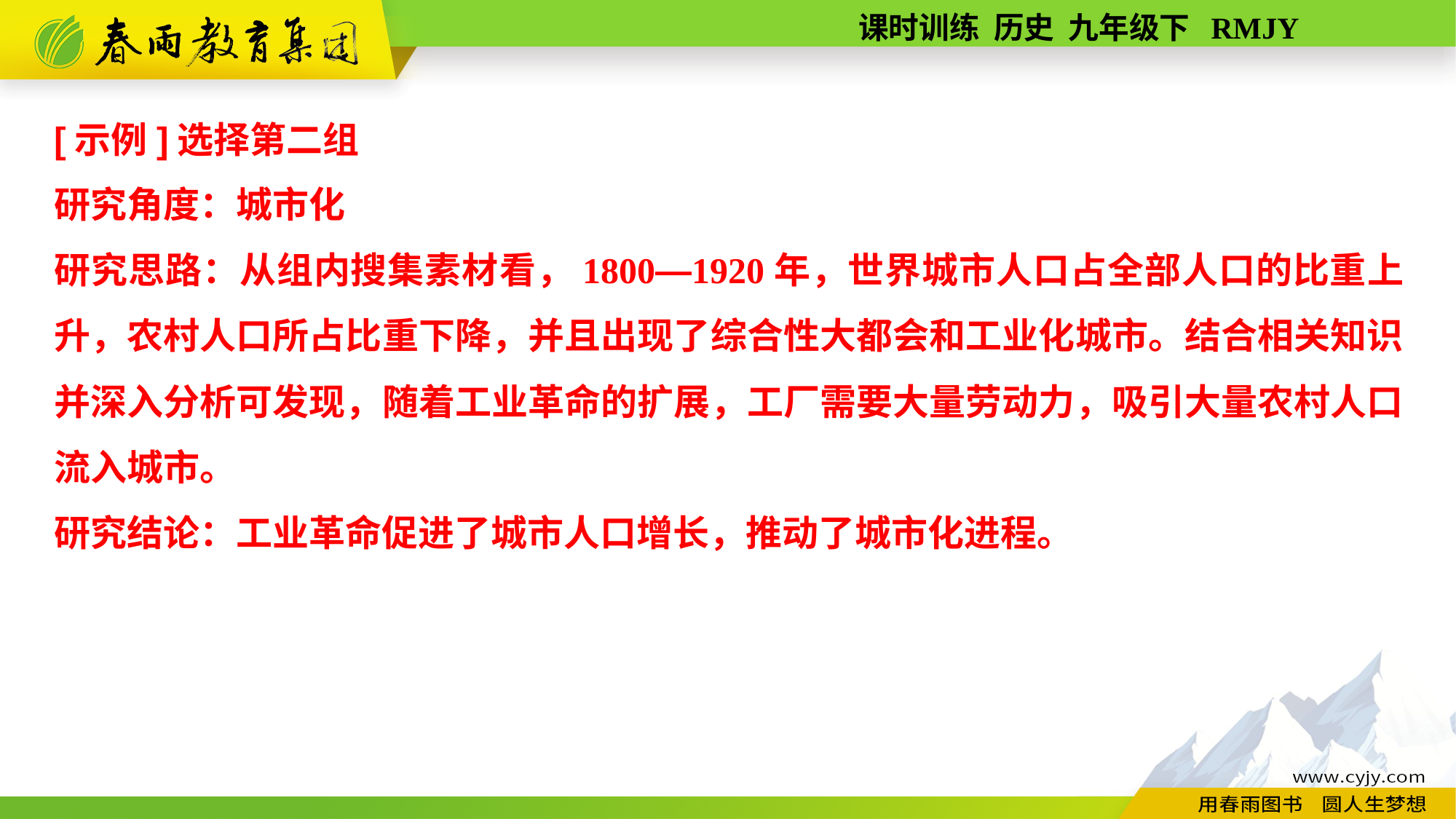

[示例]选择第二组
研究角度：城市化
研究思路：从组内搜集素材看，1800—1920年，世界城市人口占全部人口的比重上升，农村人口所占比重下降，并且出现了综合性大都会和工业化城市。结合相关知识并深入分析可发现，随着工业革命的扩展，工厂需要大量劳动力，吸引大量农村人口流入城市。
研究结论：工业革命促进了城市人口增长，推动了城市化进程。